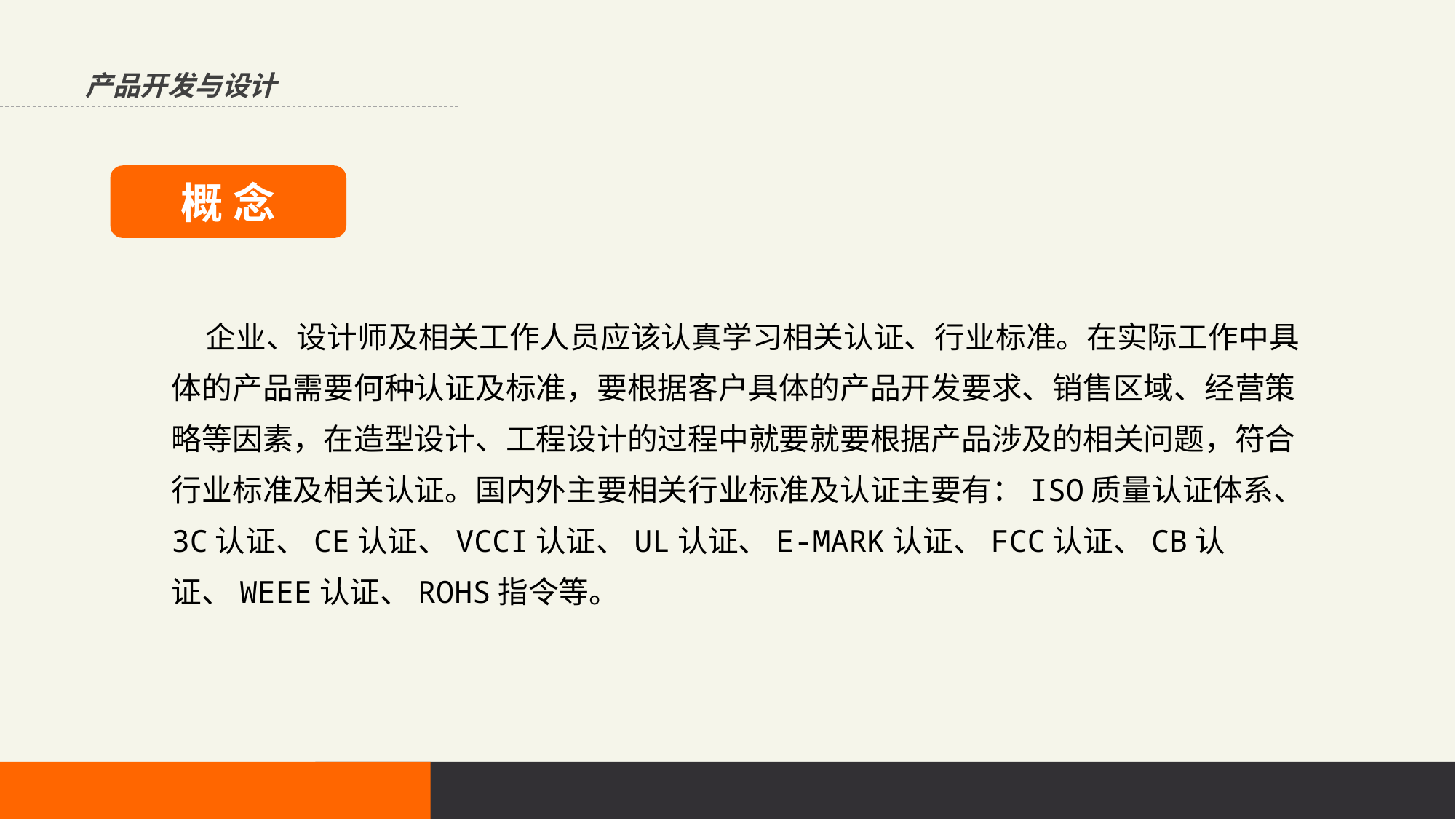

产品开发与设计
概 念
    企业、设计师及相关工作人员应该认真学习相关认证、行业标准。在实际工作中具体的产品需要何种认证及标准，要根据客户具体的产品开发要求、销售区域、经营策略等因素，在造型设计、工程设计的过程中就要就要根据产品涉及的相关问题，符合行业标准及相关认证。国内外主要相关行业标准及认证主要有：ISO质量认证体系、3C认证、CE认证、VCCI认证、UL认证、E-MARK认证、FCC认证、CB认证、WEEE认证、ROHS指令等。